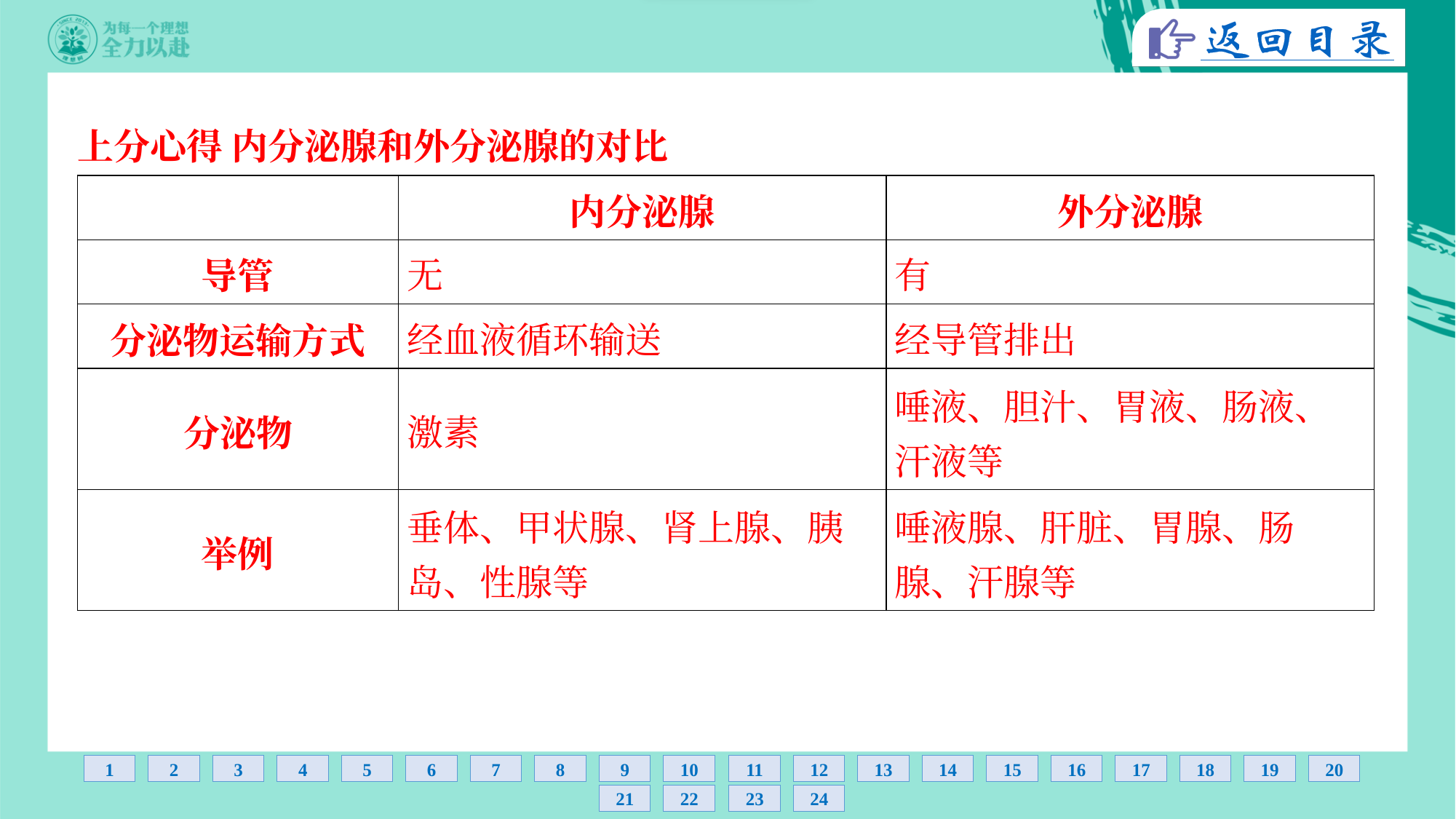

上分心得 内分泌腺和外分泌腺的对比
|  | 内分泌腺 | 外分泌腺 |
| --- | --- | --- |
| 导管 | 无 | 有 |
| 分泌物运输方式 | 经血液循环输送 | 经导管排出 |
| 分泌物 | 激素 | 唾液、胆汁、胃液、肠液、 汗液等 |
| 举例 | 垂体、甲状腺、肾上腺、胰 岛、性腺等 | 唾液腺、肝脏、胃腺、肠 腺、汗腺等 |